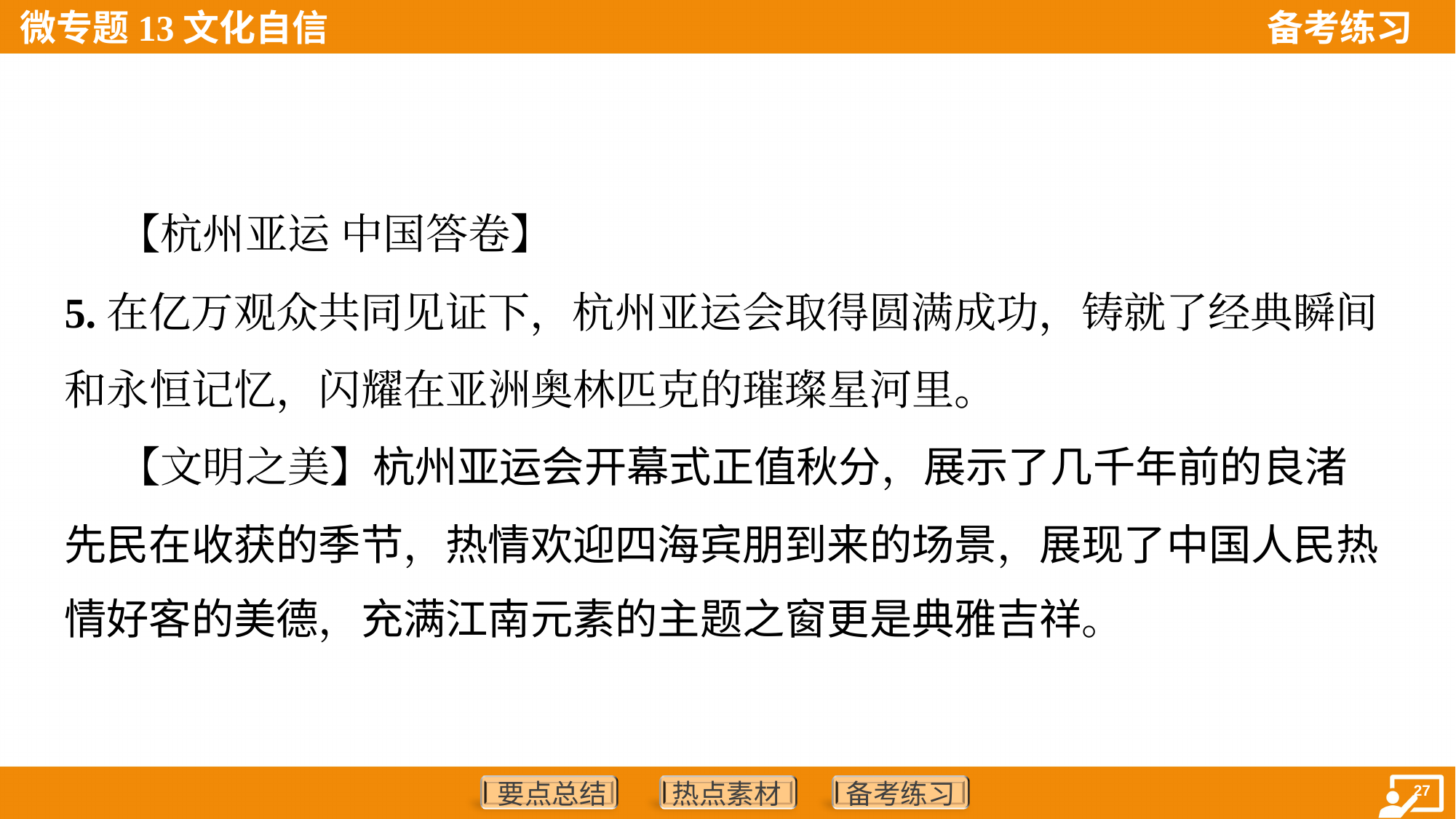

【杭州亚运 中国答卷】
5.在亿万观众共同见证下，杭州亚运会取得圆满成功，铸就了经典瞬间
和永恒记忆，闪耀在亚洲奥林匹克的璀璨星河里。
    【文明之美】杭州亚运会开幕式正值秋分，展示了几千年前的良渚
先民在收获的季节，热情欢迎四海宾朋到来的场景，展现了中国人民热
情好客的美德，充满江南元素的主题之窗更是典雅吉祥。